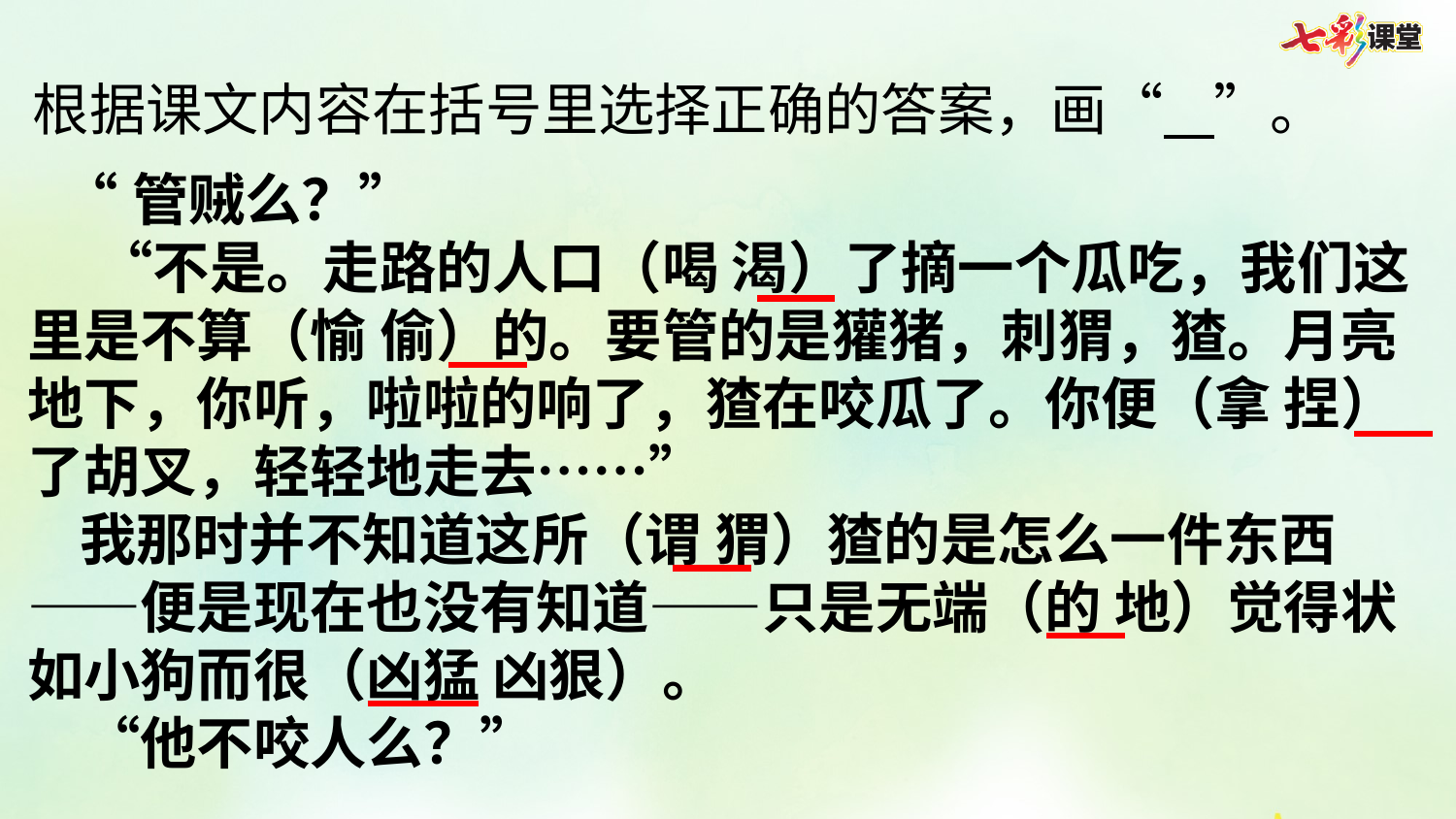

根据课文内容在括号里选择正确的答案，画“    ”。
   “管贼么？”
　 “不是。走路的人口（喝 渴）了摘一个瓜吃，我们这里是不算（愉 偷）的。要管的是獾猪，刺猬，猹。月亮地下，你听，啦啦的响了，猹在咬瓜了。你便（拿 捏）了胡叉，轻轻地走去……”
   我那时并不知道这所（谓 猬）猹的是怎么一件东西——便是现在也没有知道——只是无端（的 地）觉得状如小狗而很（凶猛 凶狠）。
　“他不咬人么？”